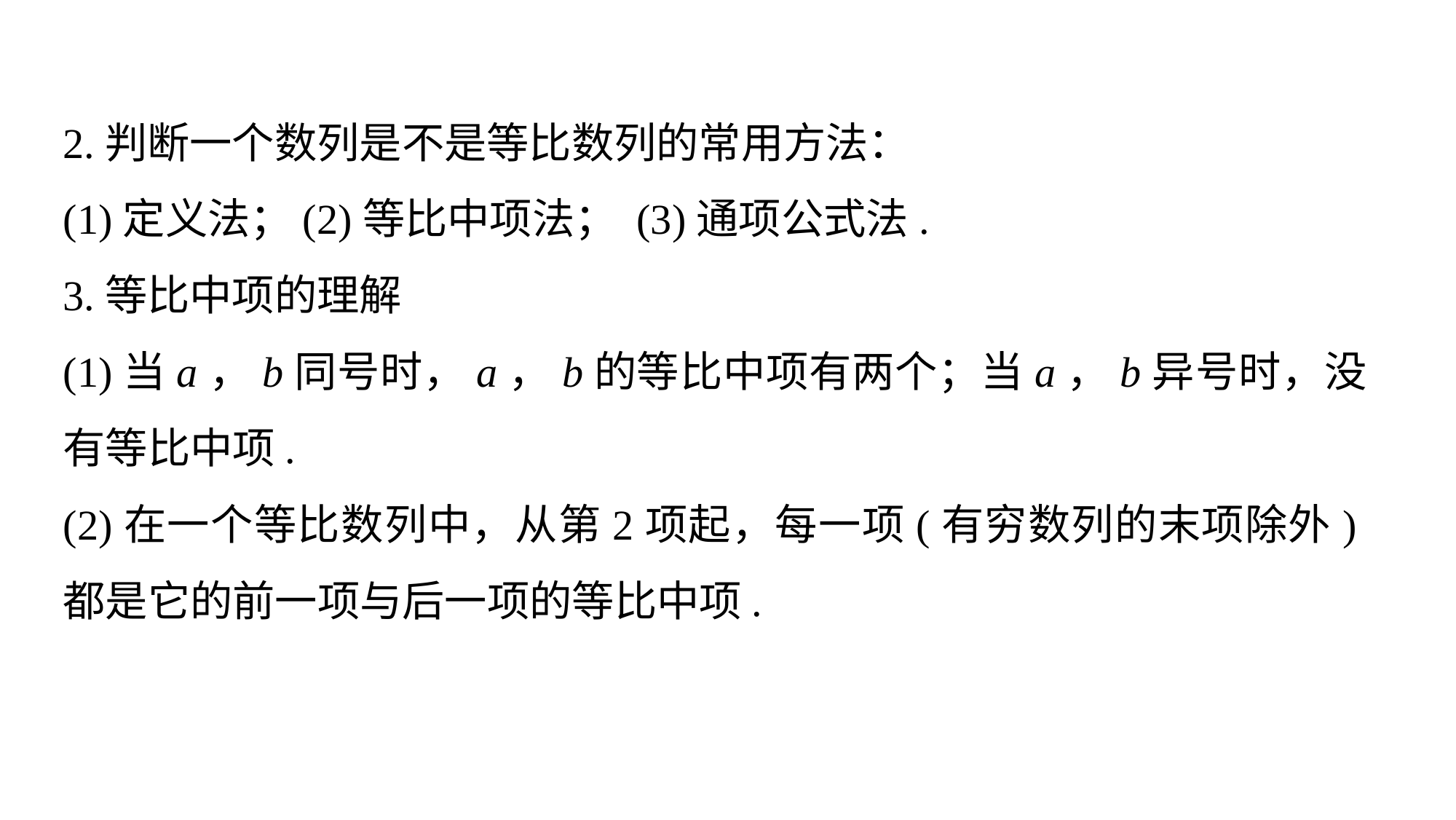

2.判断一个数列是不是等比数列的常用方法：
(1)定义法；(2)等比中项法； (3)通项公式法.
3.等比中项的理解
(1)当a，b同号时，a，b的等比中项有两个；当a，b异号时，没有等比中项.
(2)在一个等比数列中，从第2项起，每一项(有穷数列的末项除外)都是它的前一项与后一项的等比中项.